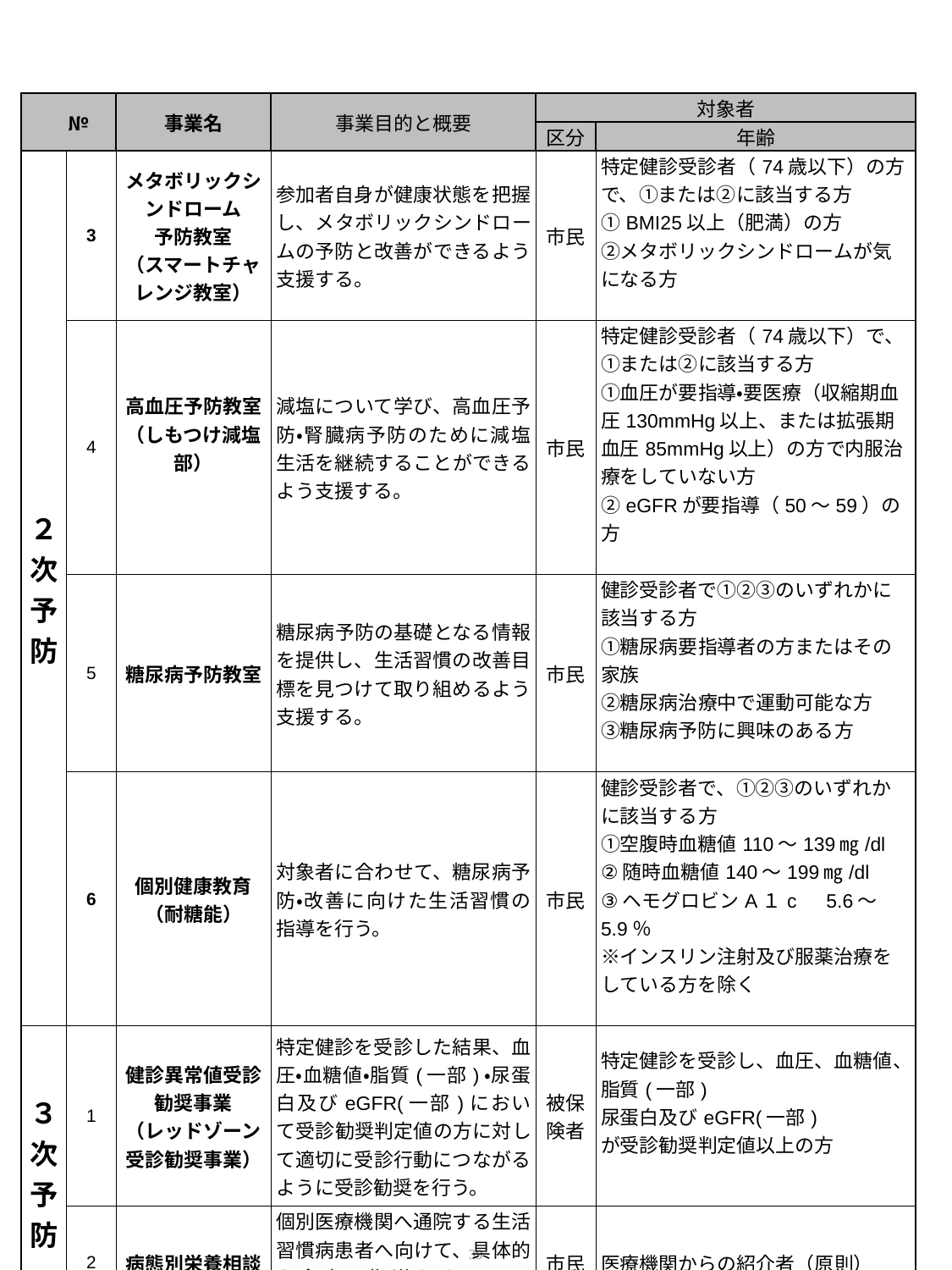

| № |  | 事業名 | 事業目的と概要 | 対象者 |  |
| --- | --- | --- | --- | --- | --- |
|  |  |  |  | 区分 | 年齢 |
| ２次予防 | 3 | メタボリックシンドローム 予防教室 （スマートチャレンジ教室） | 参加者自身が健康状態を把握し、メタボリックシンドロームの予防と改善ができるよう支援する。 | 市民 | 特定健診受診者（74歳以下）の方で、①または②に該当する方 ①BMI25以上（肥満）の方 ②メタボリックシンドロームが気になる方 |
|  | 4 | 高血圧予防教室 （しもつけ減塩部） | 減塩について学び、高血圧予防・腎臓病予防のために減塩生活を継続することができるよう支援する。 | 市民 | 特定健診受診者（74歳以下）で、①または②に該当する方 ①血圧が要指導・要医療（収縮期血圧130mmHg以上、または拡張期血圧85mmHg以上）の方で内服治療をしていない方 ②eGFRが要指導（50～59）の方 |
|  | 5 | 糖尿病予防教室 | 糖尿病予防の基礎となる情報を提供し、生活習慣の改善目標を見つけて取り組めるよう支援する。 | 市民 | 健診受診者で①②③のいずれかに該当する方 ①糖尿病要指導者の方またはその家族 ②糖尿病治療中で運動可能な方 ③糖尿病予防に興味のある方 |
|  | 6 | 個別健康教育 （耐糖能） | 対象者に合わせて、糖尿病予防・改善に向けた生活習慣の指導を行う。 | 市民 | 健診受診者で、①②③のいずれかに該当する方 ①空腹時血糖値110～139㎎/dl ②随時血糖値140～199㎎/dl ③ヘモグロビンA１c　5.6～5.9％ ※インスリン注射及び服薬治療をしている方を除く |
| ３次予防 | 1 | 健診異常値受診勧奨事業 （レッドゾーン受診勧奨事業） | 特定健診を受診した結果、血圧・血糖値・脂質(一部)・尿蛋白及びeGFR(一部)において受診勧奨判定値の方に対して適切に受診行動につながるように受診勧奨を行う。 | 被保険者 | 特定健診を受診し、血圧、血糖値、脂質(一部) 尿蛋白及びeGFR(一部) が受診勧奨判定値以上の方 |
|  | 2 | 病態別栄養相談 | 個別医療機関へ通院する生活習慣病患者へ向けて、具体的な食事の指導をすること で、重症化予防につなげる。 | 市民 | 医療機関からの紹介者（原則） |
39